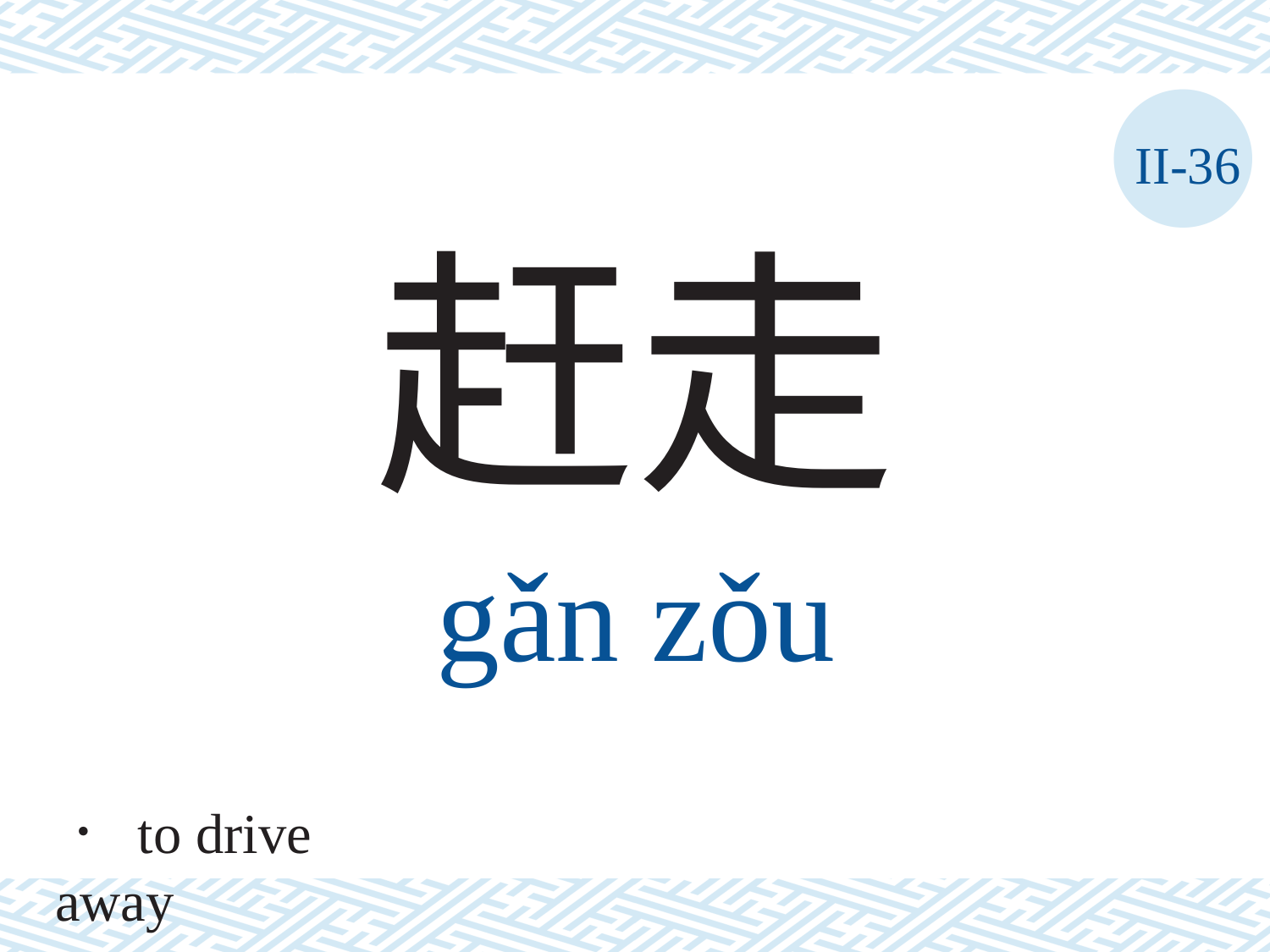

II-36
赶走
gǎn	zǒu
． to drive away